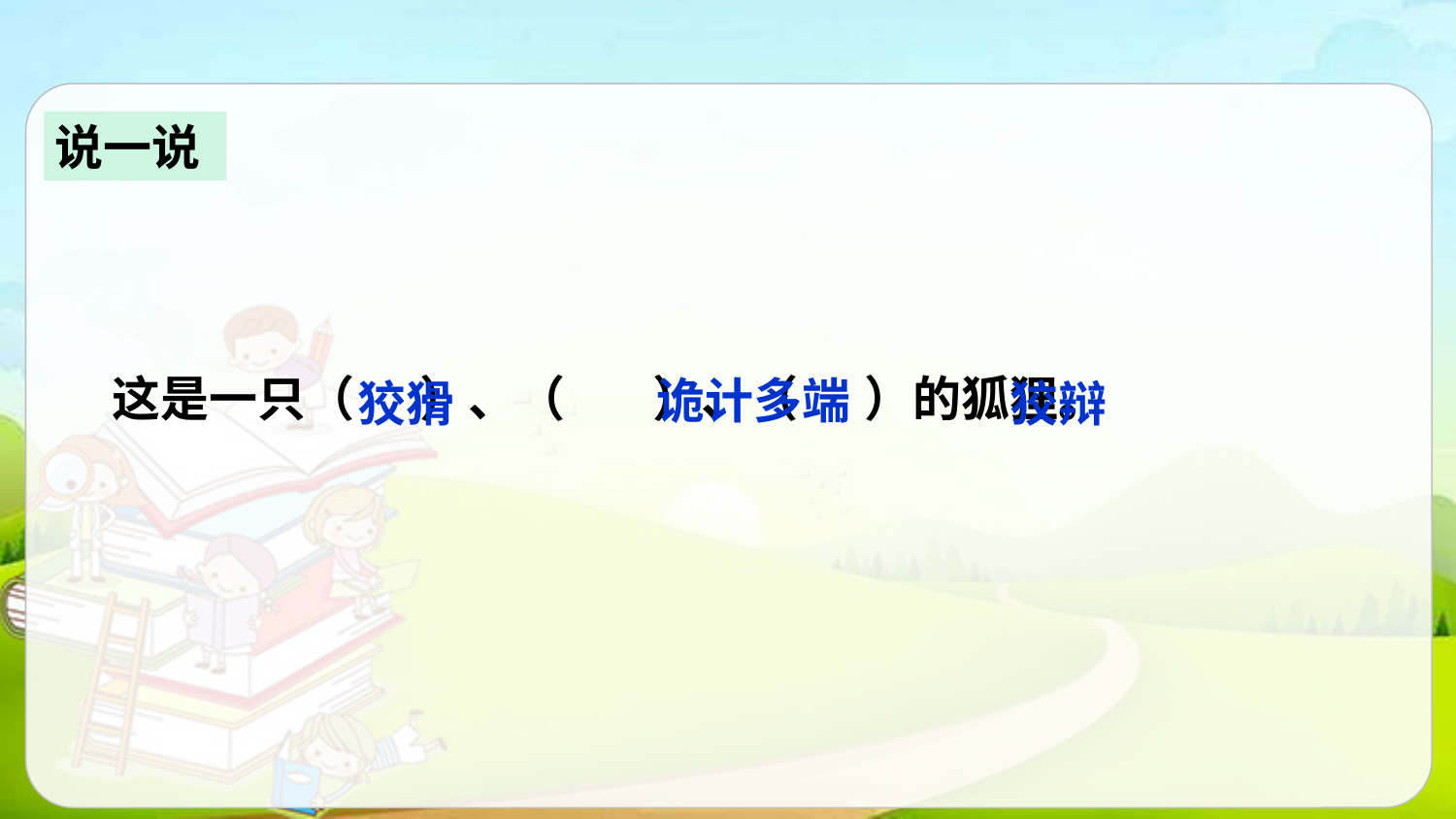

说一说
这是一只（      ）、（        ）、（      ）的狐狸。
诡计多端
狡猾
狡辩